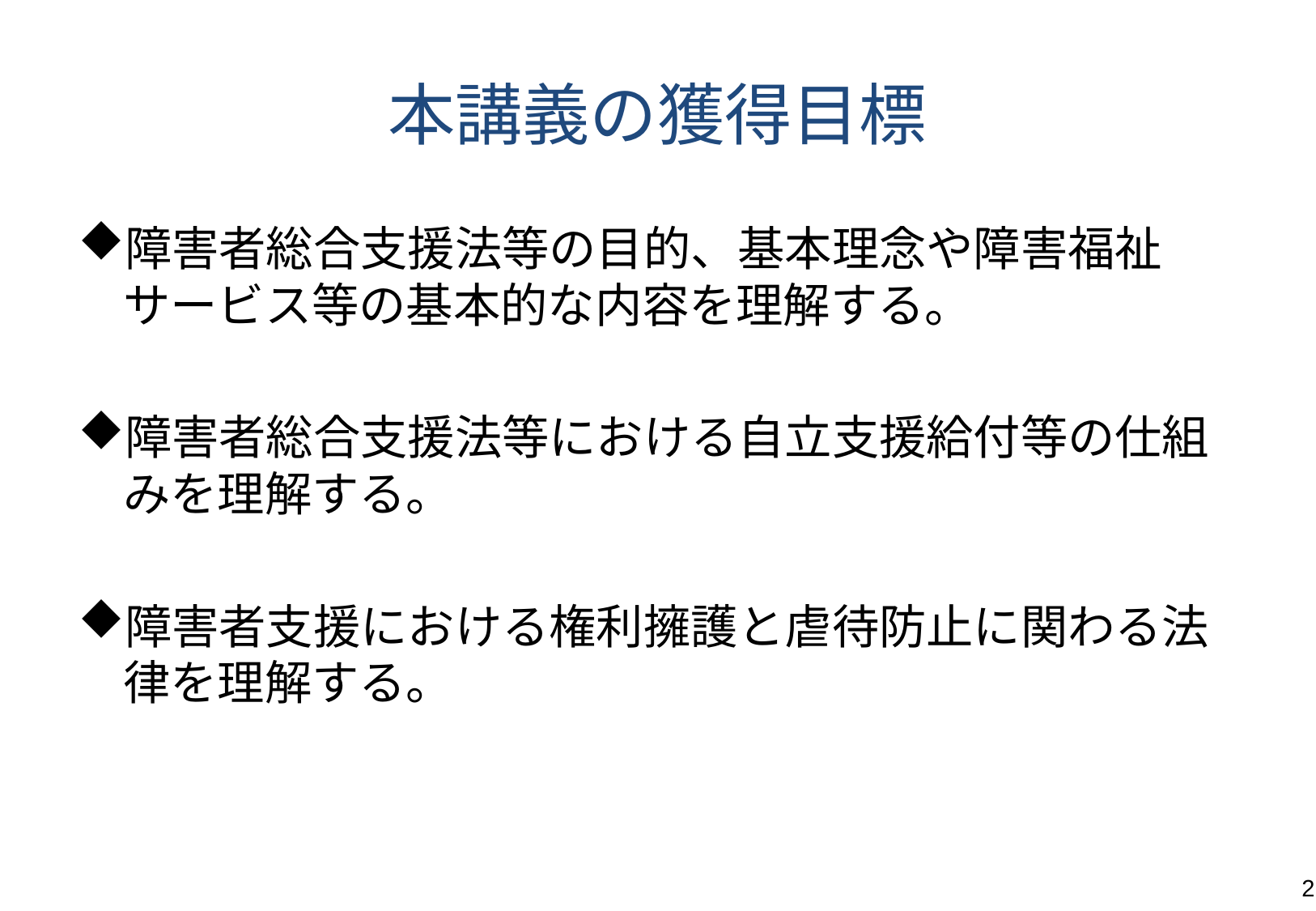

# 本講義の獲得目標
障害者総合支援法等の目的、基本理念や障害福祉サービス等の基本的な内容を理解する。

障害者総合支援法等における自立支援給付等の仕組みを理解する。

障害者支援における権利擁護と虐待防止に関わる法律を理解する。
2